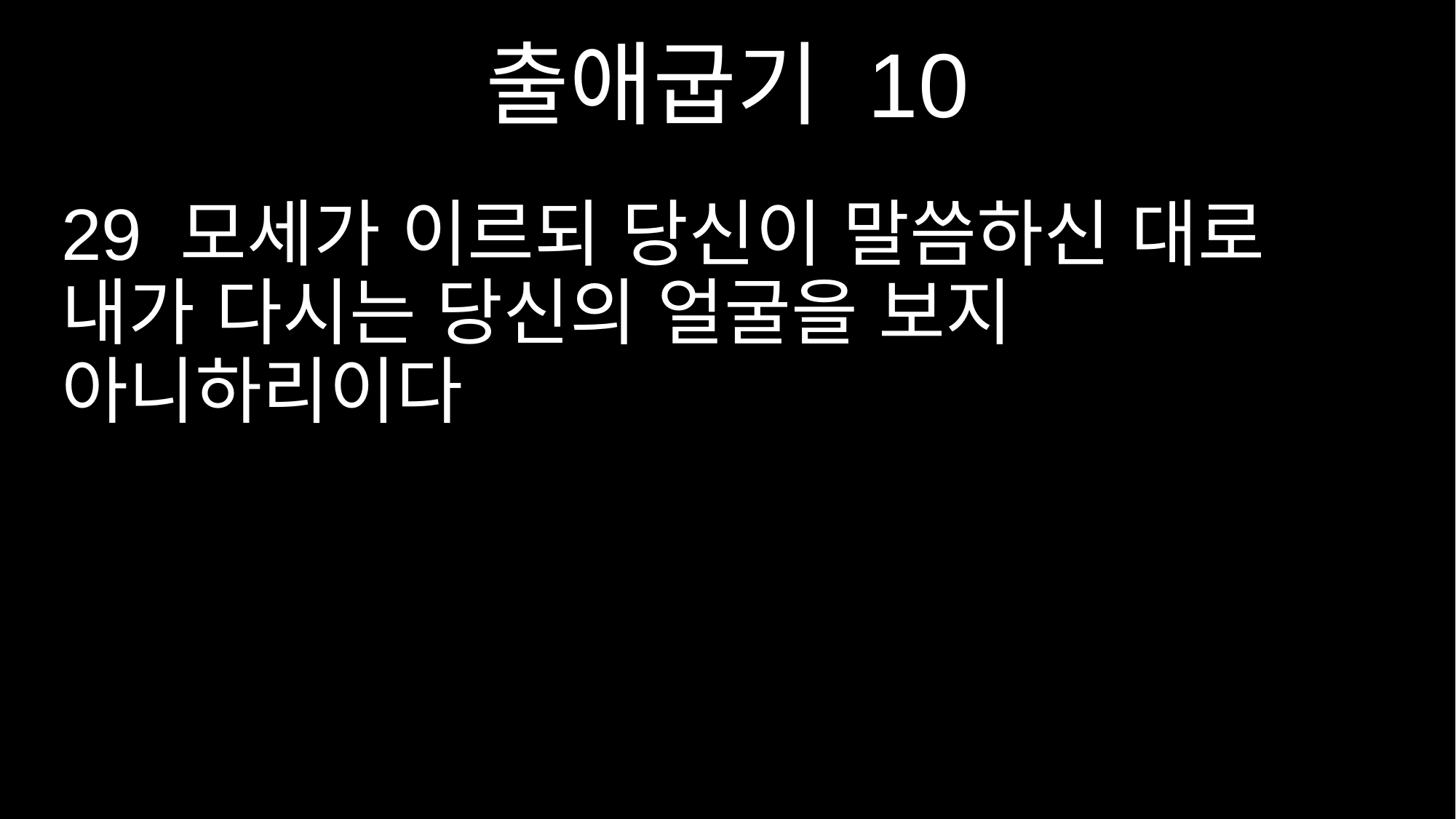

출애굽기 10
29 모세가 이르되 당신이 말씀하신 대로 내가 다시는 당신의 얼굴을 보지 아니하리이다